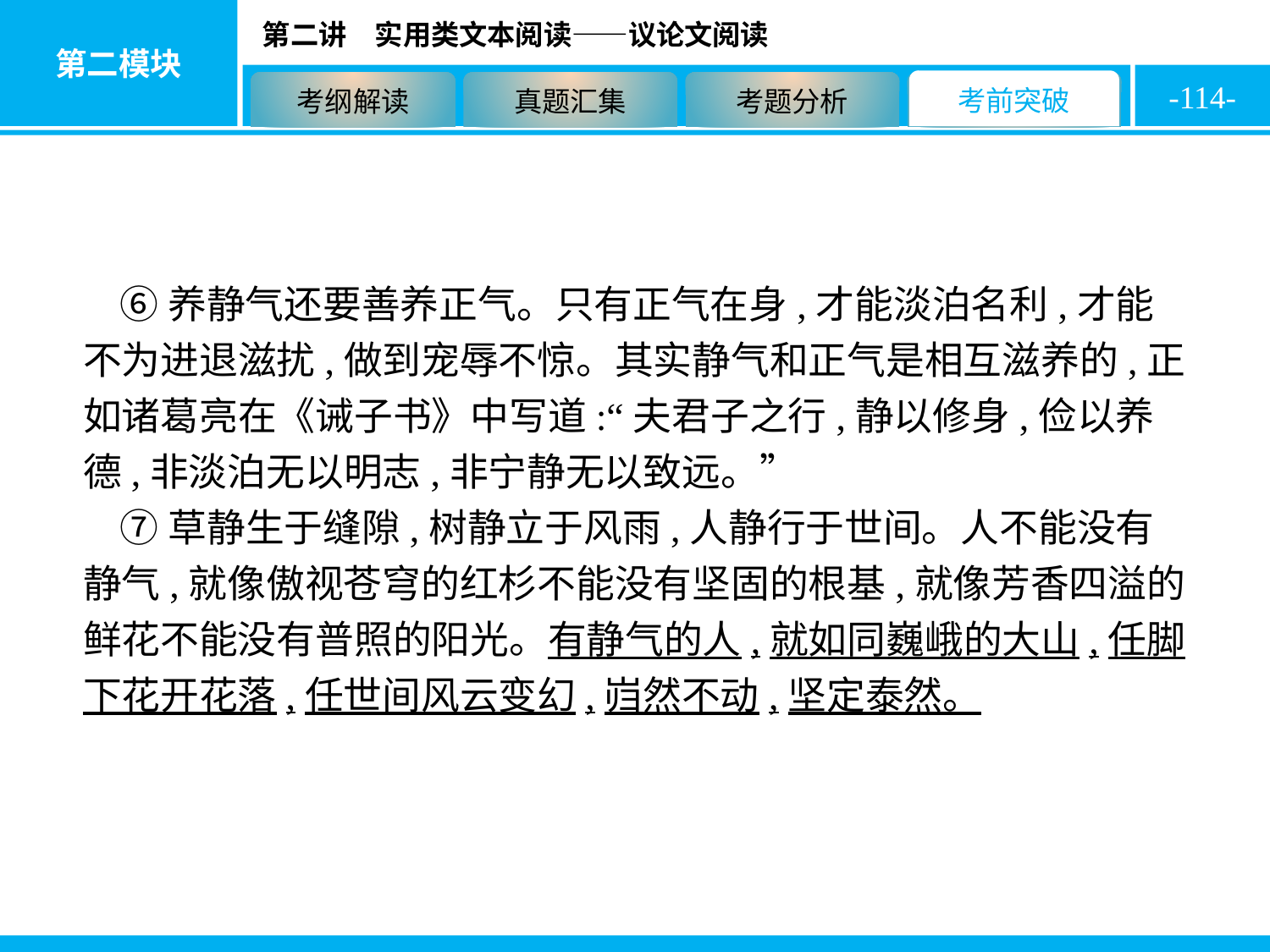

-114-
⑥养静气还要善养正气。只有正气在身,才能淡泊名利,才能不为进退滋扰,做到宠辱不惊。其实静气和正气是相互滋养的,正如诸葛亮在《诫子书》中写道:“夫君子之行,静以修身,俭以养德,非淡泊无以明志,非宁静无以致远。”
⑦草静生于缝隙,树静立于风雨,人静行于世间。人不能没有静气,就像傲视苍穹的红杉不能没有坚固的根基,就像芳香四溢的鲜花不能没有普照的阳光。有静气的人,就如同巍峨的大山,任脚下花开花落,任世间风云变幻,岿然不动,坚定泰然。